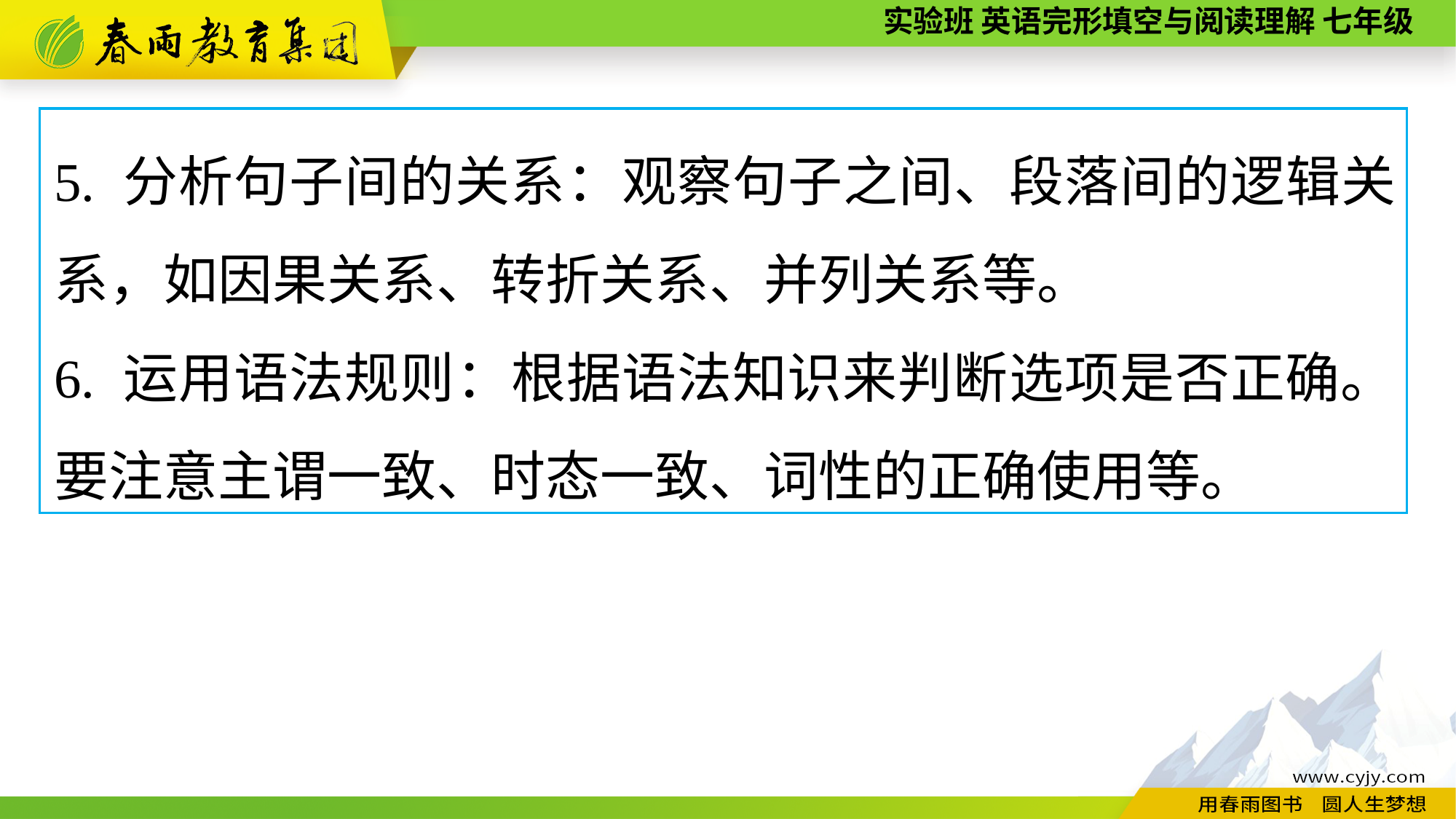

5. 分析句子间的关系：观察句子之间、段落间的逻辑关系，如因果关系、转折关系、并列关系等。
6. 运用语法规则：根据语法知识来判断选项是否正确。要注意主谓一致、时态一致、词性的正确使用等。